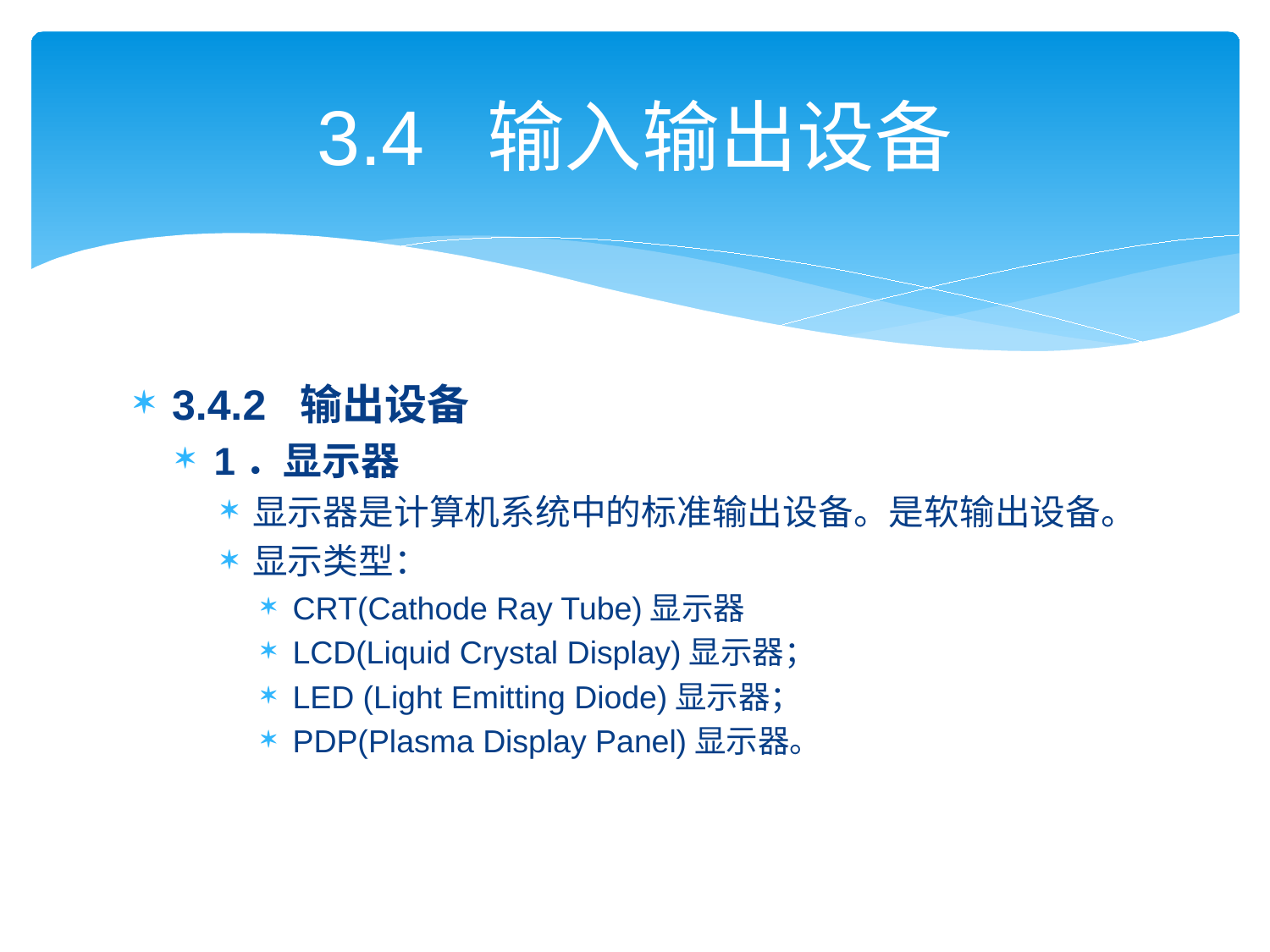

# 3.4  输入输出设备
3.4.2  输出设备
1．显示器
显示器是计算机系统中的标准输出设备。是软输出设备。
显示类型：
CRT(Cathode Ray Tube)显示器
LCD(Liquid Crystal Display)显示器；
LED (Light Emitting Diode)显示器；
PDP(Plasma Display Panel)显示器。